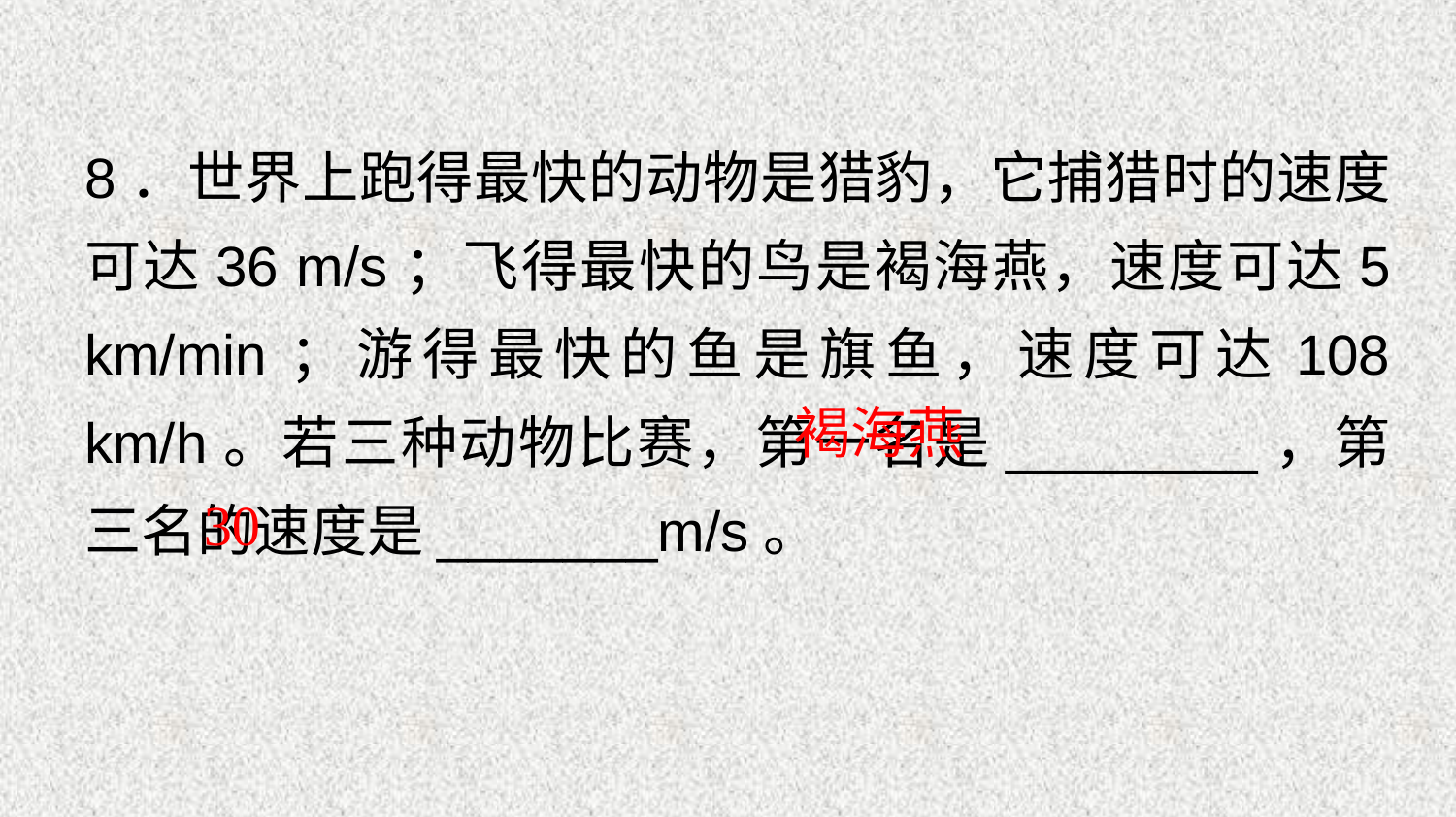

8．世界上跑得最快的动物是猎豹，它捕猎时的速度可达36 m/s；飞得最快的鸟是褐海燕，速度可达5 km/min；游得最快的鱼是旗鱼，速度可达108 km/h。若三种动物比赛，第一名是________，第三名的速度是_______m/s。
褐海燕
30